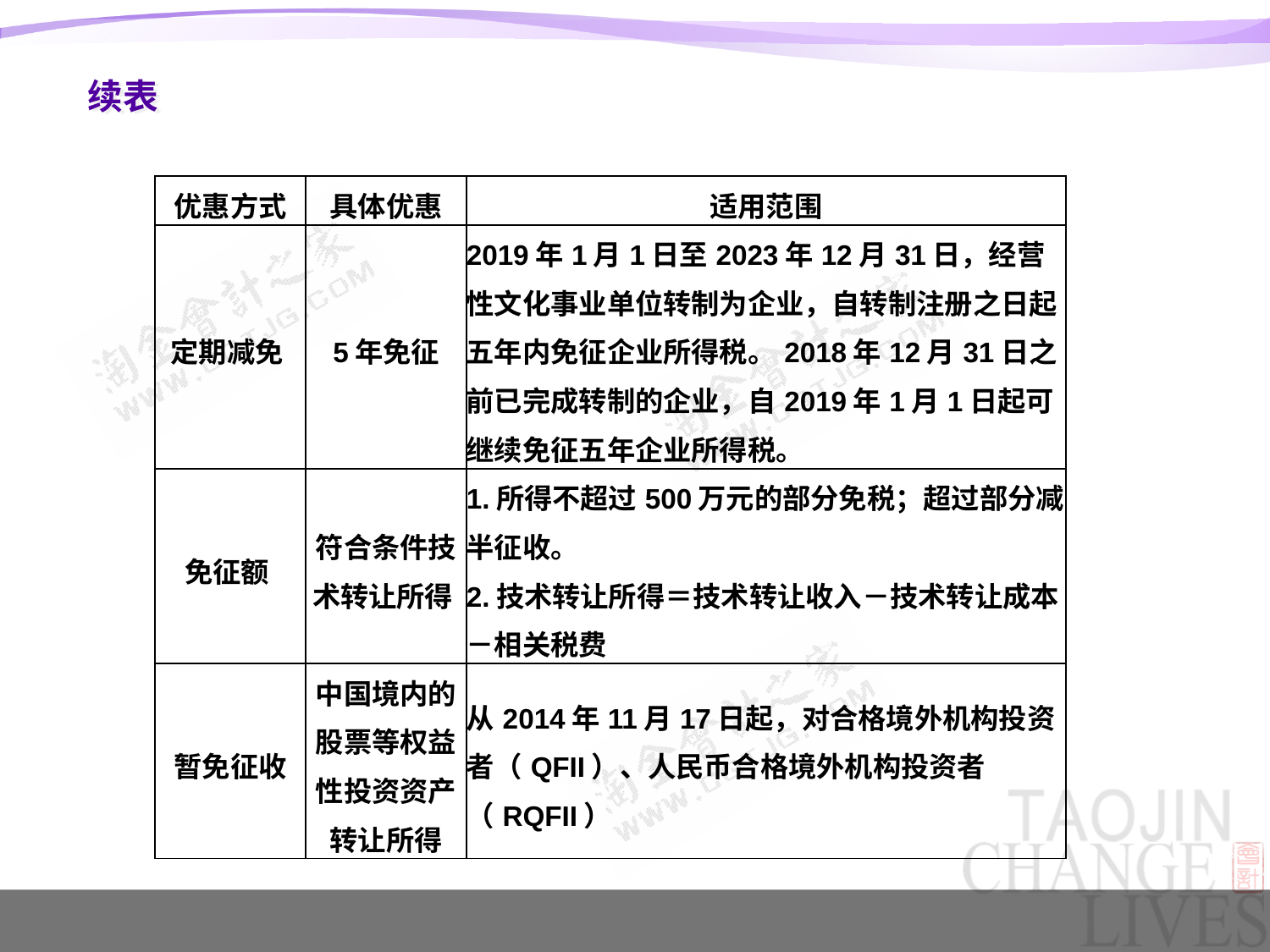

# 续表
| 优惠方式 | 具体优惠 | 适用范围 |
| --- | --- | --- |
| 定期减免 | 5年免征 | 2019年1月1日至2023年12月31日，经营性文化事业单位转制为企业，自转制注册之日起五年内免征企业所得税。2018年12月31日之前已完成转制的企业，自2019年1月1日起可继续免征五年企业所得税。 |
| 免征额 | 符合条件技术转让所得 | 1.所得不超过500万元的部分免税；超过部分减半征收。 2.技术转让所得＝技术转让收入－技术转让成本－相关税费 |
| 暂免征收 | 中国境内的股票等权益性投资资产转让所得 | 从2014年11月17日起，对合格境外机构投资者（QFII）、人民币合格境外机构投资者（RQFII） |